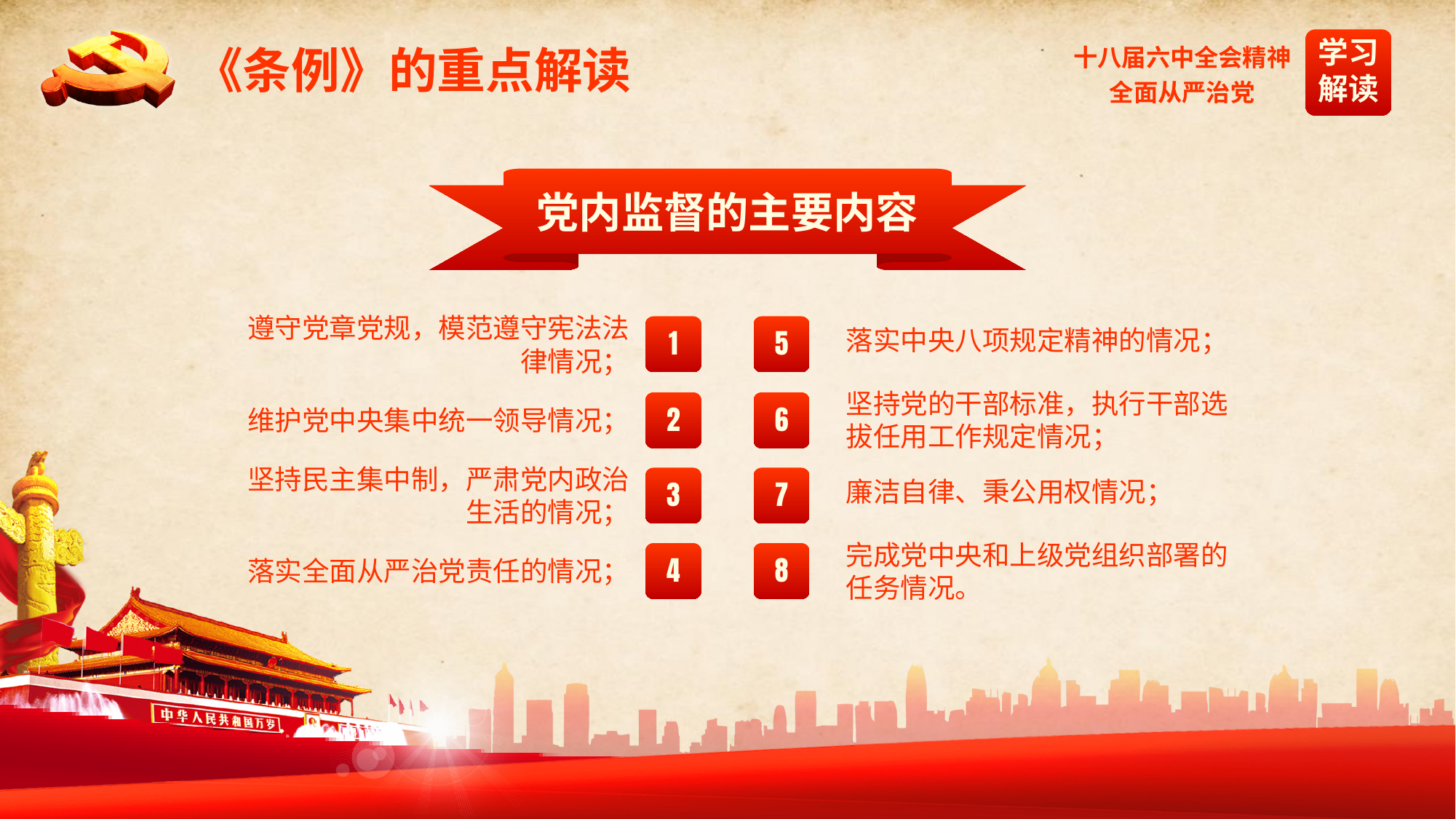

《条例》的重点解读
党内监督的主要内容
遵守党章党规，模范遵守宪法法律情况；
1
5
落实中央八项规定精神的情况；
坚持党的干部标准，执行干部选拔任用工作规定情况；
2
6
维护党中央集中统一领导情况；
坚持民主集中制，严肃党内政治生活的情况；
3
7
廉洁自律、秉公用权情况；
完成党中央和上级党组织部署的任务情况。
4
8
落实全面从严治党责任的情况；